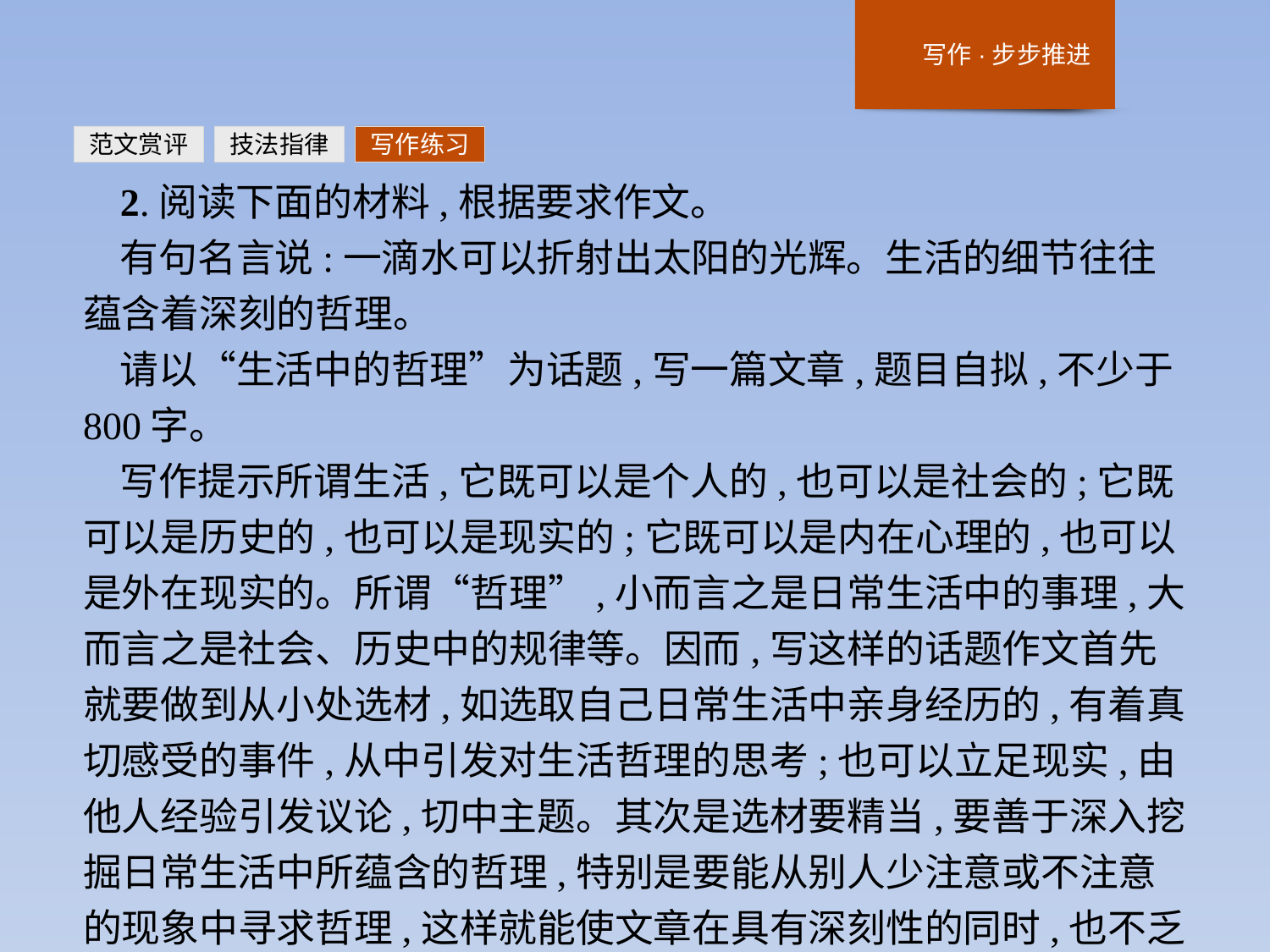

范文赏评
技法指律
写作练习
2.阅读下面的材料,根据要求作文。
有句名言说:一滴水可以折射出太阳的光辉。生活的细节往往蕴含着深刻的哲理。
请以“生活中的哲理”为话题,写一篇文章,题目自拟,不少于800字。
写作提示所谓生活,它既可以是个人的,也可以是社会的;它既可以是历史的,也可以是现实的;它既可以是内在心理的,也可以是外在现实的。所谓“哲理”,小而言之是日常生活中的事理,大而言之是社会、历史中的规律等。因而,写这样的话题作文首先就要做到从小处选材,如选取自己日常生活中亲身经历的,有着真切感受的事件,从中引发对生活哲理的思考;也可以立足现实,由他人经验引发议论,切中主题。其次是选材要精当,要善于深入挖掘日常生活中所蕴含的哲理,特别是要能从别人少注意或不注意的现象中寻求哲理,这样就能使文章在具有深刻性的同时,也不乏新意。